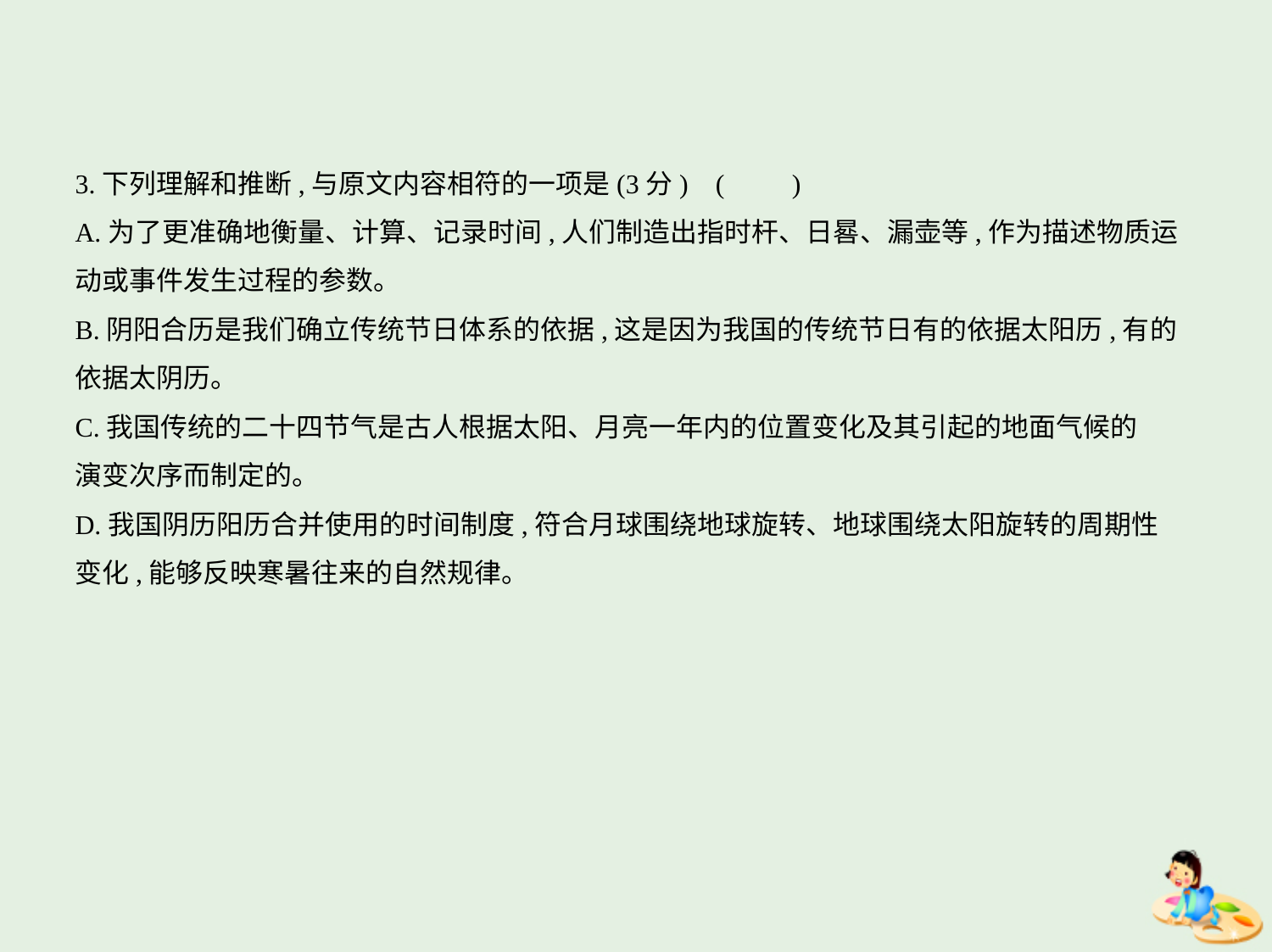

3.下列理解和推断,与原文内容相符的一项是(3分) (　　)
A.为了更准确地衡量、计算、记录时间,人们制造出指时杆、日晷、漏壶等,作为描述物质运
动或事件发生过程的参数。
B.阴阳合历是我们确立传统节日体系的依据,这是因为我国的传统节日有的依据太阳历,有的
依据太阴历。
C.我国传统的二十四节气是古人根据太阳、月亮一年内的位置变化及其引起的地面气候的
演变次序而制定的。
D.我国阴历阳历合并使用的时间制度,符合月球围绕地球旋转、地球围绕太阳旋转的周期性
变化,能够反映寒暑往来的自然规律。